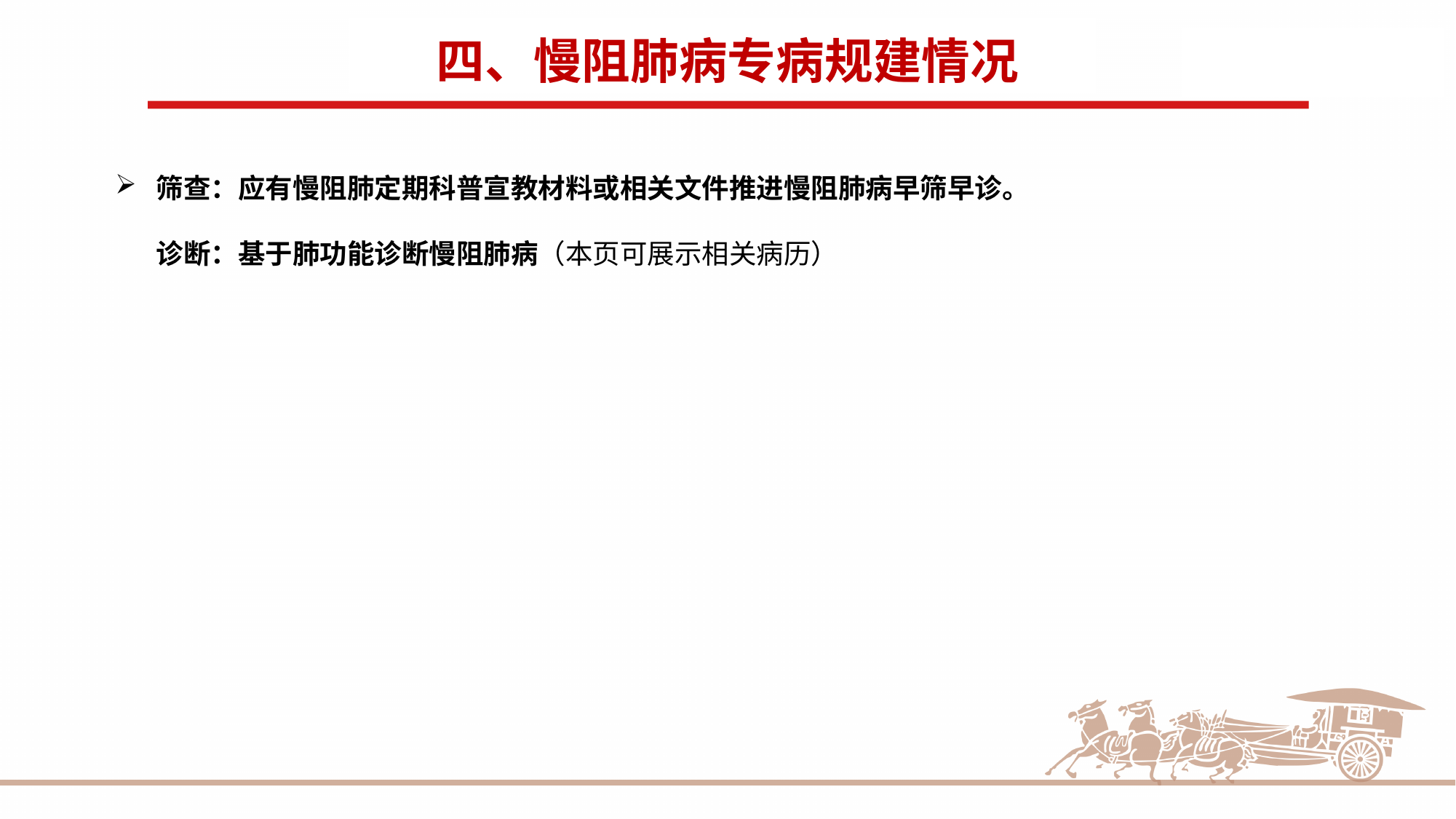

四、慢阻肺病专病规建情况
筛查：应有慢阻肺定期科普宣教材料或相关文件推进慢阻肺病早筛早诊。
诊断：基于肺功能诊断慢阻肺病（本页可展示相关病历）